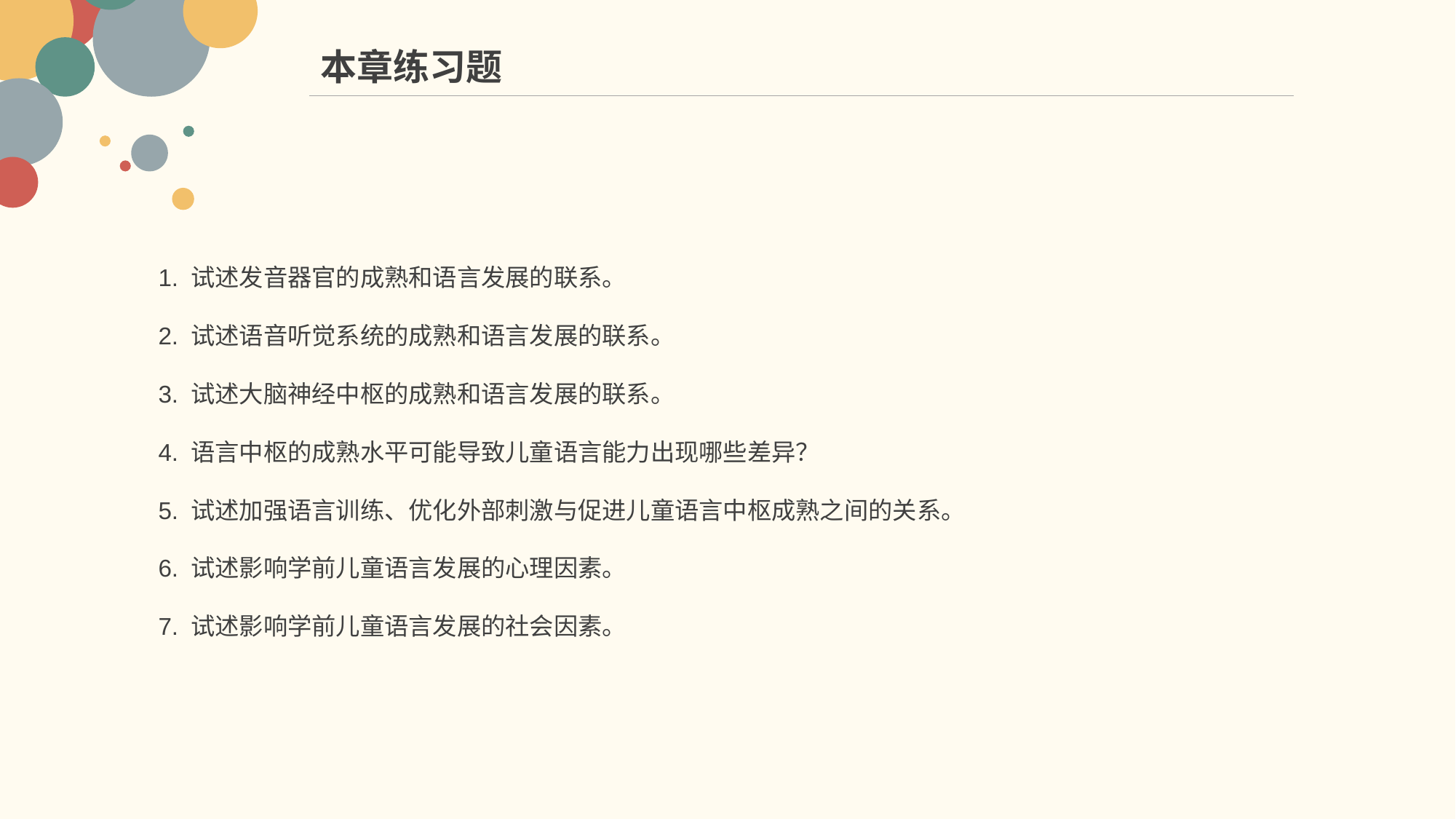

本章练习题
1. 试述发音器官的成熟和语言发展的联系。
2. 试述语音听觉系统的成熟和语言发展的联系。
3. 试述大脑神经中枢的成熟和语言发展的联系。
4. 语言中枢的成熟水平可能导致儿童语言能力出现哪些差异？
5. 试述加强语言训练、优化外部刺激与促进儿童语言中枢成熟之间的关系。
6. 试述影响学前儿童语言发展的心理因素。
7. 试述影响学前儿童语言发展的社会因素。